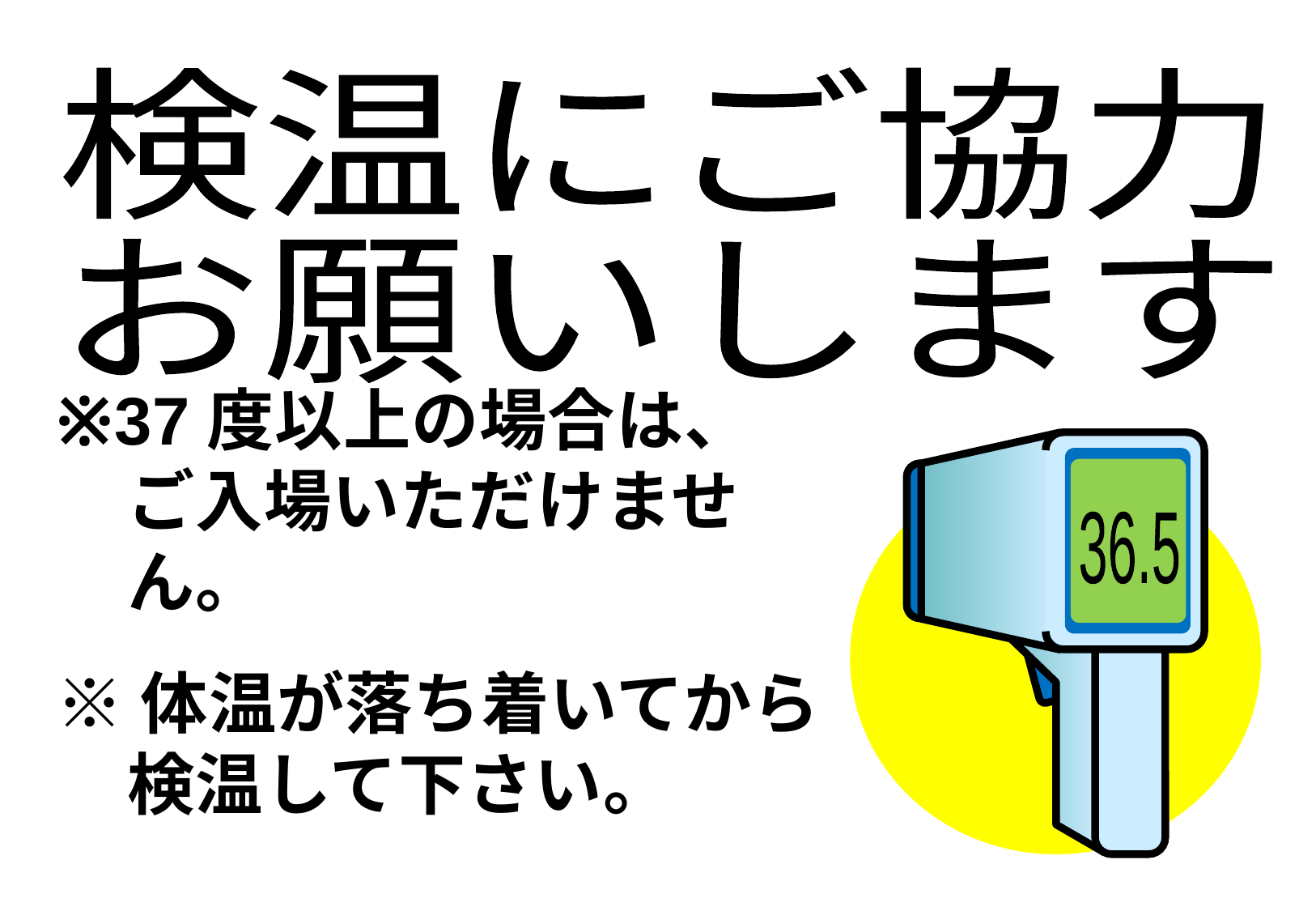

検温にご協力
お願いします

36.5

※37度以上の場合は、
ご入場いただけません。
※体温が落ち着いてから
検温して下さい。